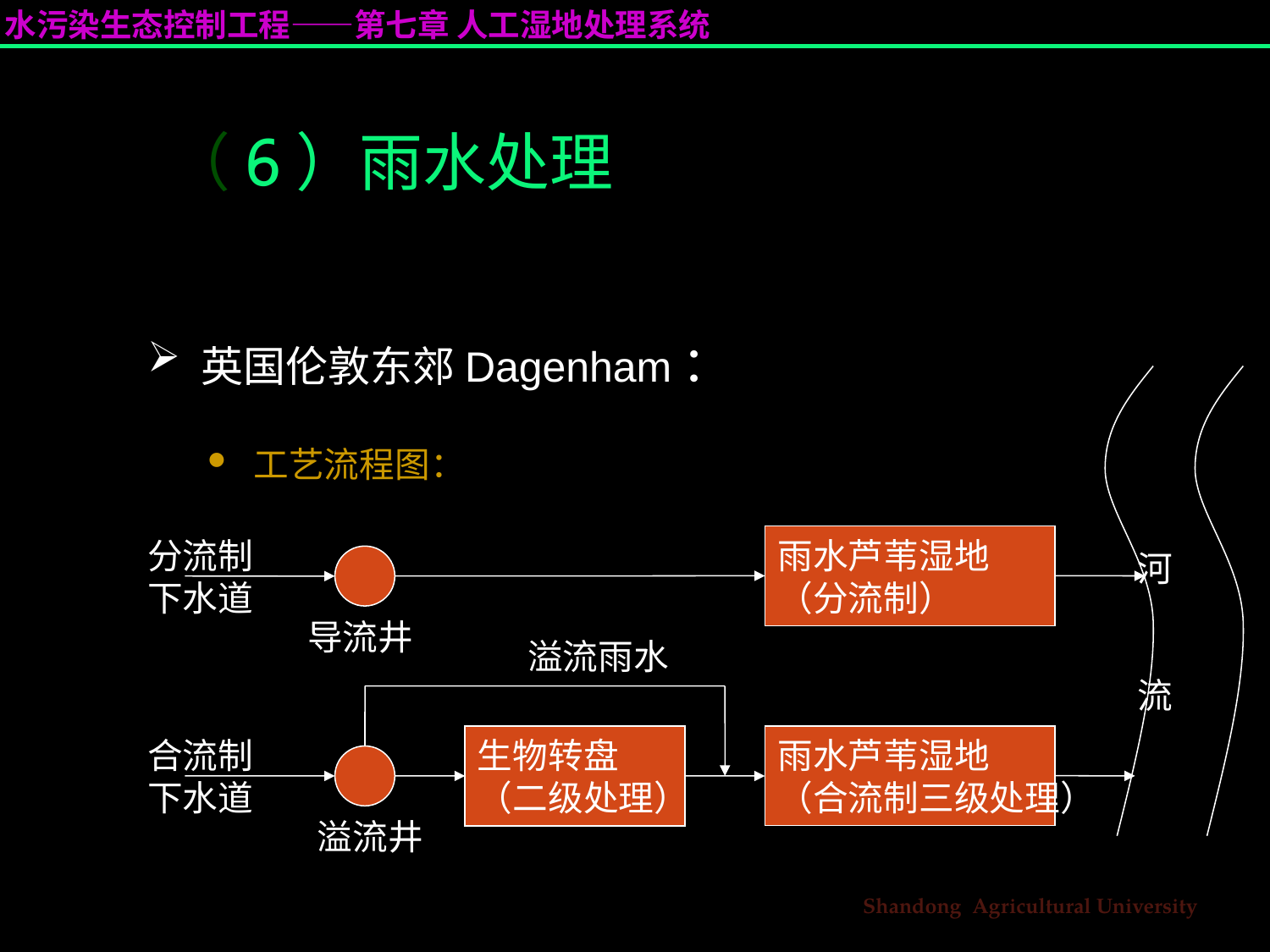

（6）雨水处理
 英国伦敦东郊Dagenham：

雨水芦苇湿地
（分流制）

分流制
下水道

导流井
溢流雨水

生物转盘
（二级处理）
雨水芦苇湿地
（合流制三级处理）

合流制
下水道

溢流井
 工艺流程图：
河

流